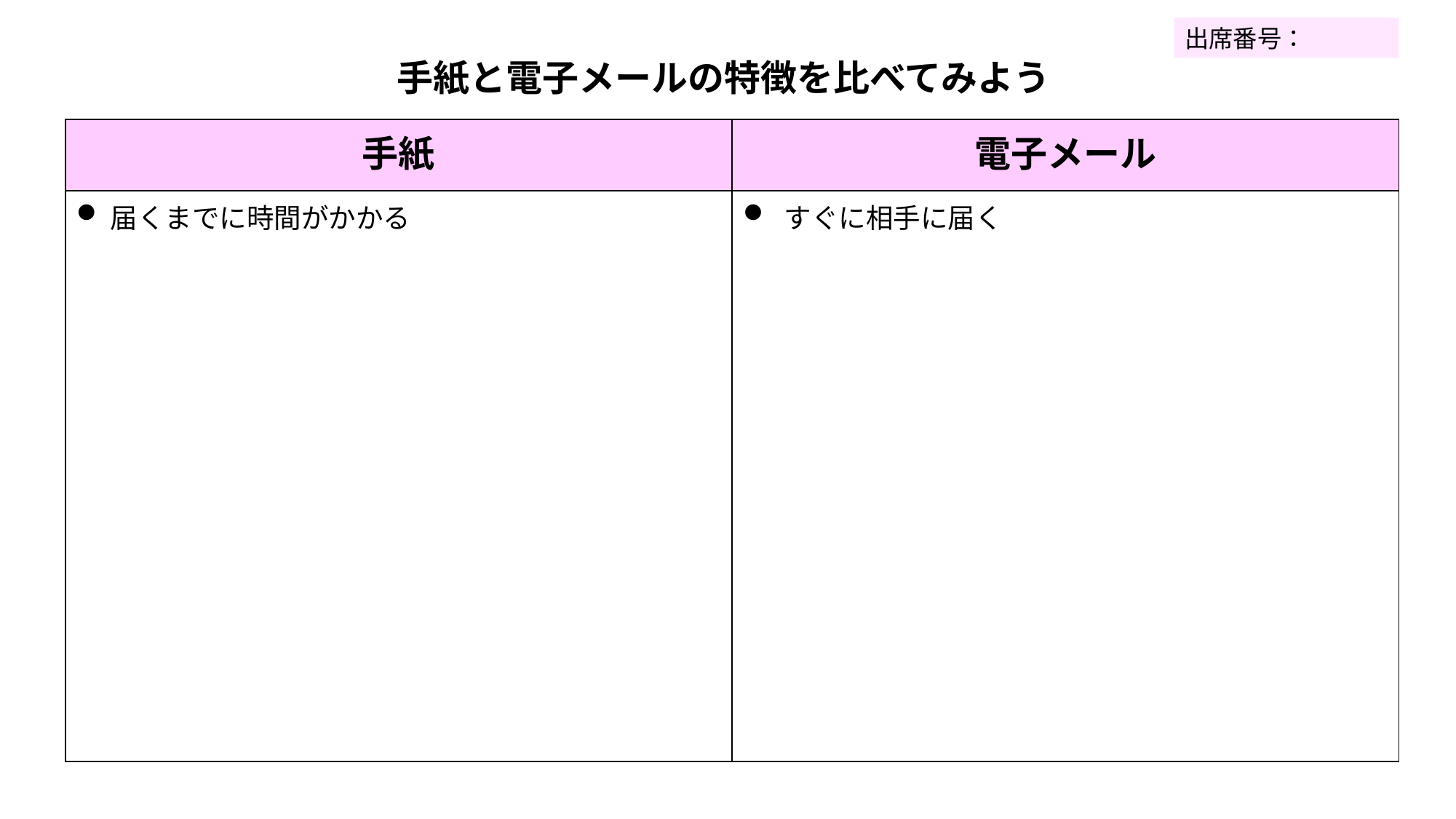

出席番号：
手紙と電子メールの特徴を比べてみよう
| 手紙 | 電子メール |
| --- | --- |
| 届くまでに時間がかかる | すぐに相手に届く |